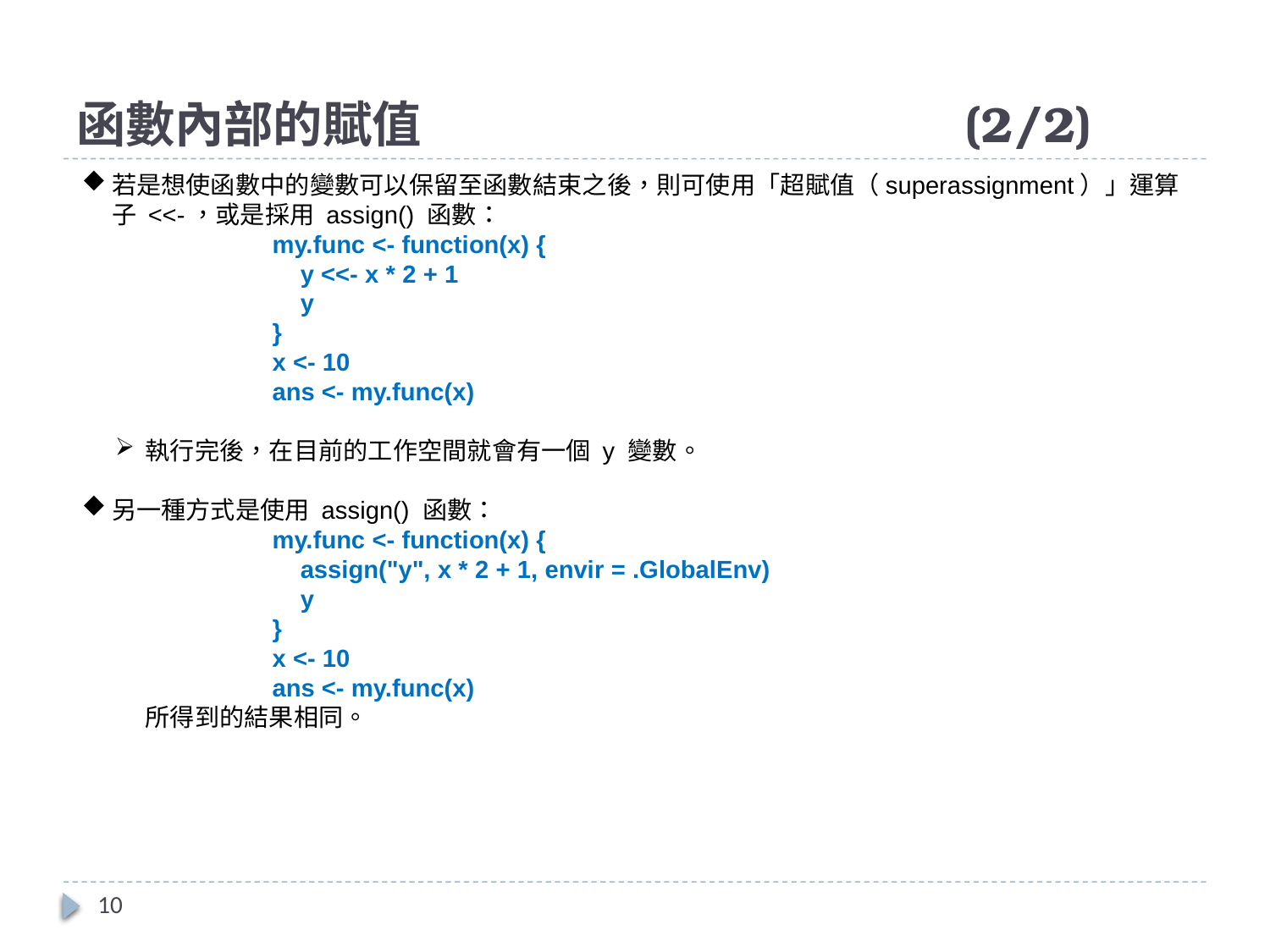

# 函數內部的賦值					(2/2)
若是想使函數中的變數可以保留至函數結束之後，則可使用「超賦值（superassignment）」運算子 <<-，或是採用 assign() 函數：
my.func <- function(x) {
    y <<- x * 2 + 1
    y
}
x <- 10
ans <- my.func(x)

執行完後，在目前的工作空間就會有一個 y 變數。

另一種方式是使用 assign() 函數：
my.func <- function(x) {
    assign("y", x * 2 + 1, envir = .GlobalEnv)
    y
}
x <- 10
ans <- my.func(x)
所得到的結果相同。
10